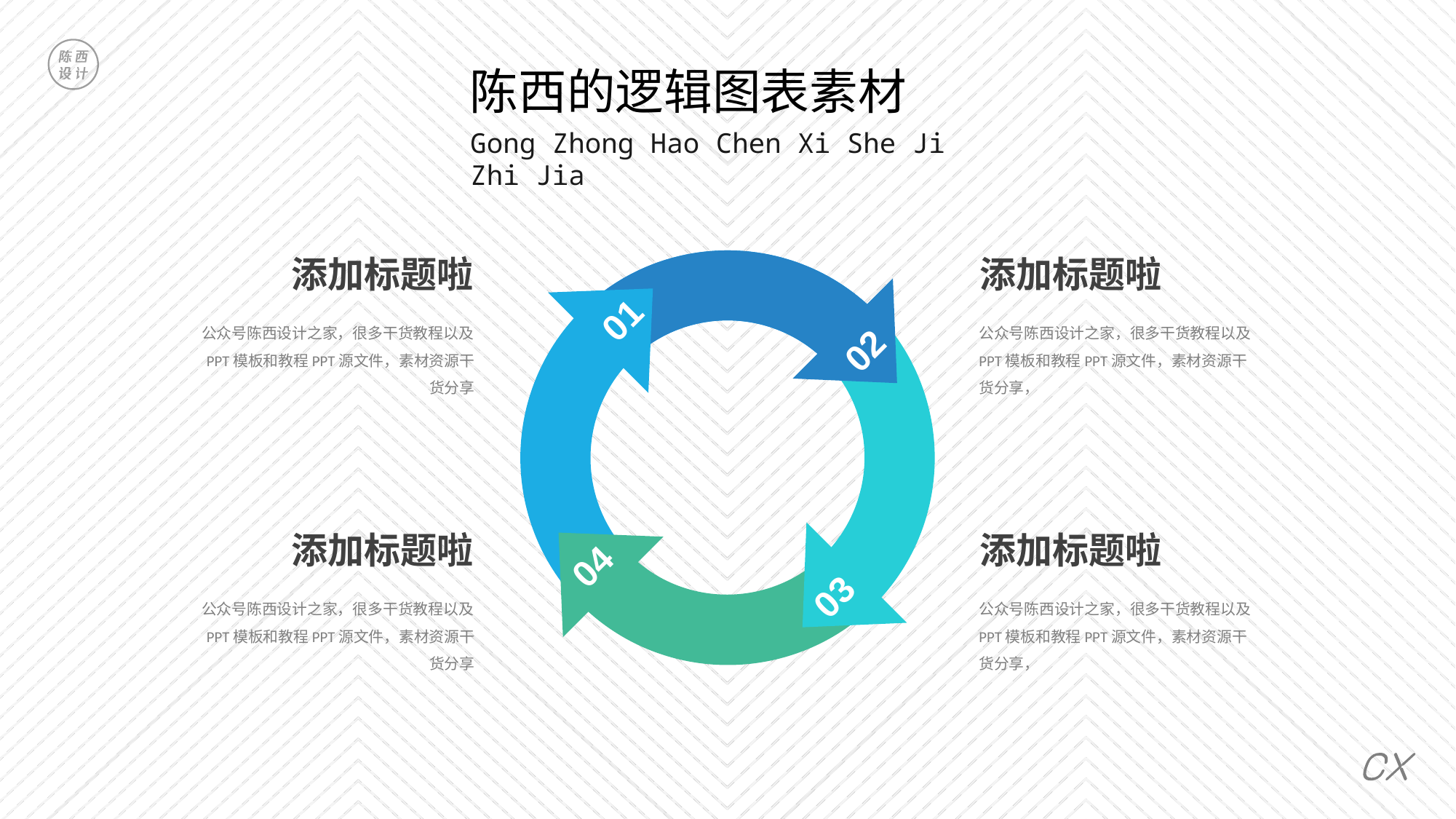

陈西的逻辑图表素材
Gong Zhong Hao Chen Xi She Ji Zhi Jia

02
01

03

04
添加标题啦
添加标题啦
公众号陈西设计之家，很多干货教程以及PPT模板和教程PPT源文件，素材资源干货分享
公众号陈西设计之家，很多干货教程以及PPT模板和教程PPT源文件，素材资源干货分享，
添加标题啦
添加标题啦
公众号陈西设计之家，很多干货教程以及PPT模板和教程PPT源文件，素材资源干货分享
公众号陈西设计之家，很多干货教程以及PPT模板和教程PPT源文件，素材资源干货分享，